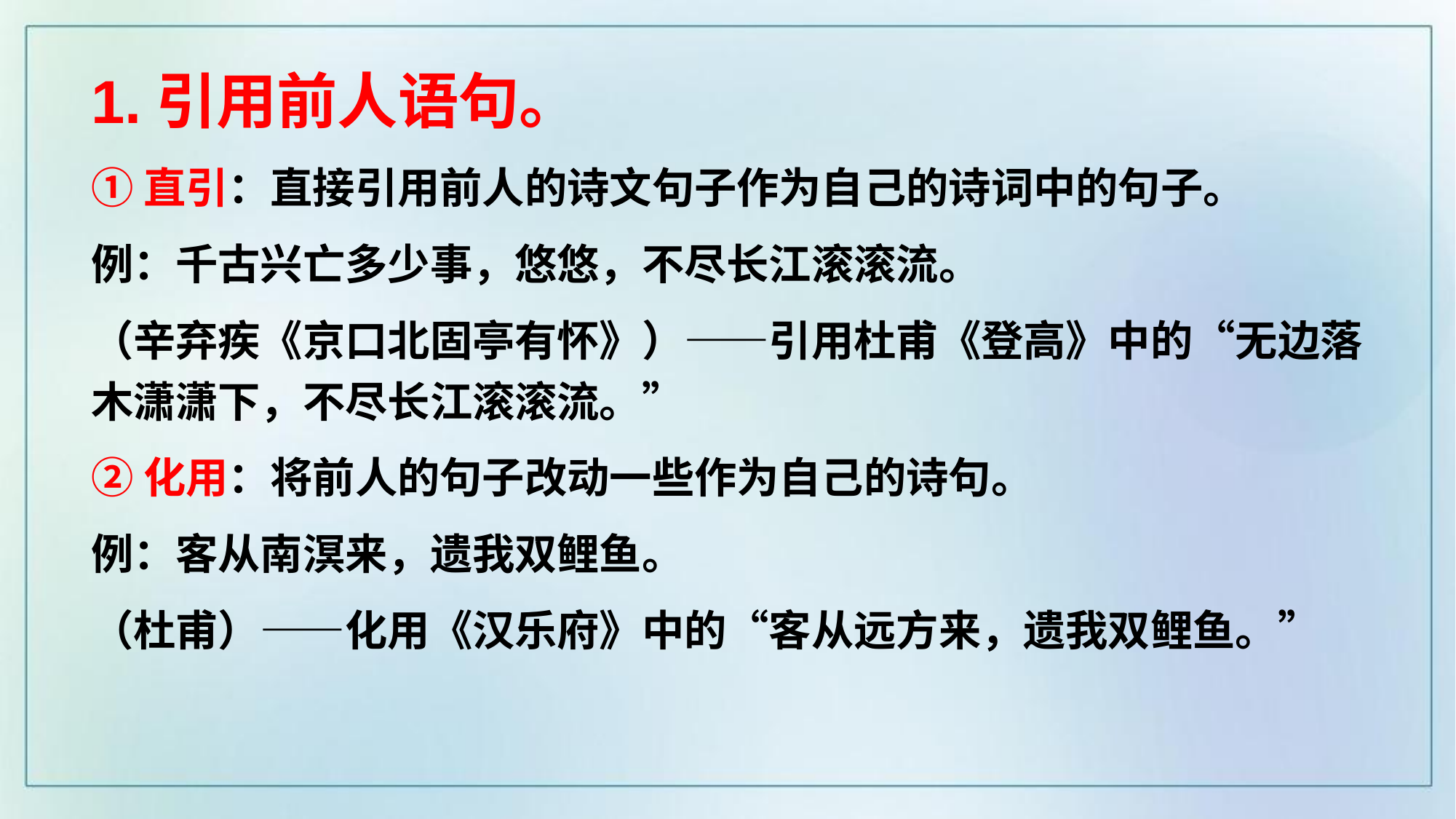

1.引用前人语句。
①直引：直接引用前人的诗文句子作为自己的诗词中的句子。
例：千古兴亡多少事，悠悠，不尽长江滚滚流。
（辛弃疾《京口北固亭有怀》）——引用杜甫《登高》中的“无边落木潇潇下，不尽长江滚滚流。”
②化用：将前人的句子改动一些作为自己的诗句。
例：客从南溟来，遗我双鲤鱼。
（杜甫）——化用《汉乐府》中的“客从远方来，遗我双鲤鱼。”